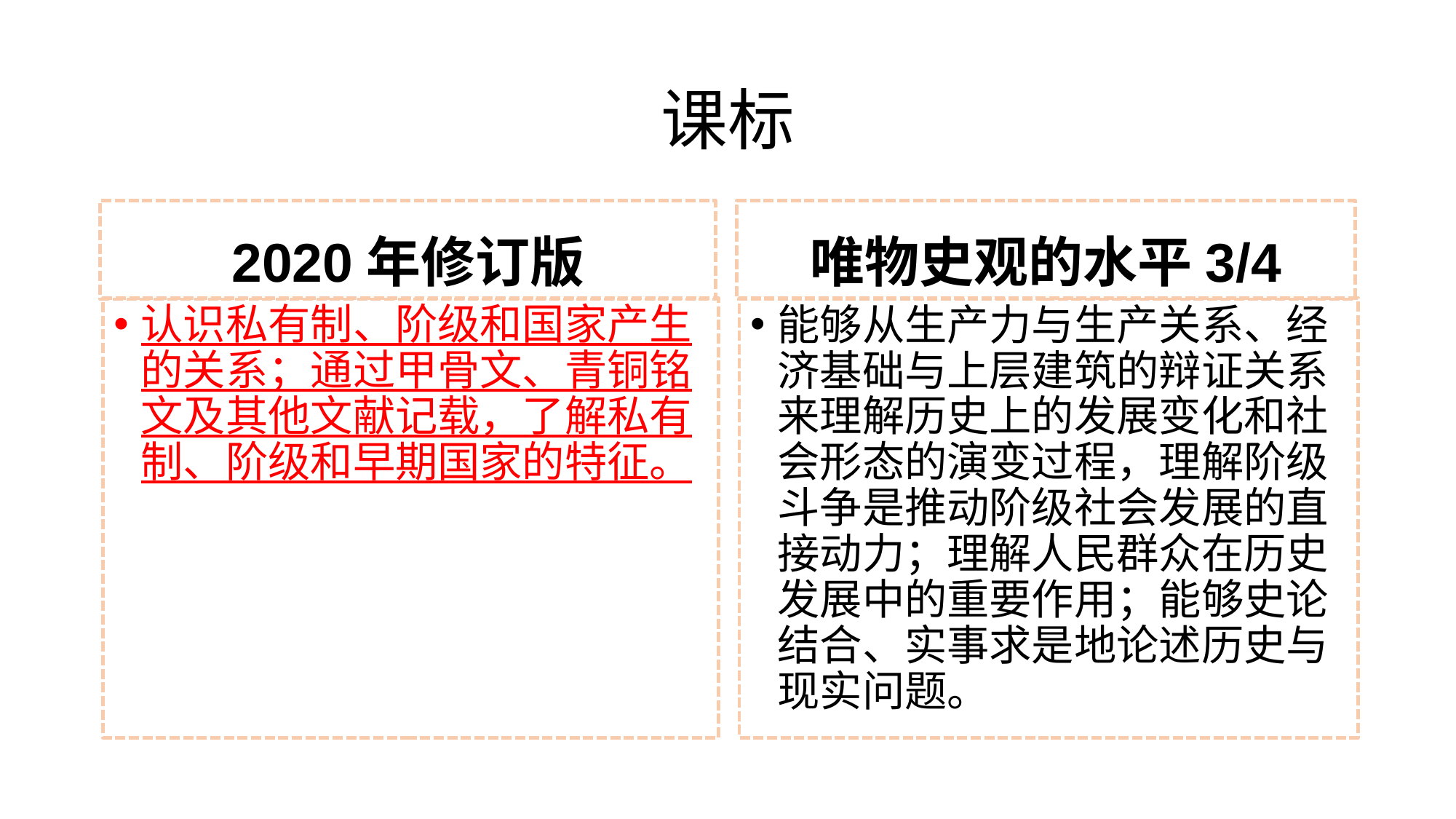

# 课标
2020年修订版
唯物史观的水平3/4
认识私有制、阶级和国家产生的关系；通过甲骨文、青铜铭文及其他文献记载，了解私有制、阶级和早期国家的特征。

能够从生产力与生产关系、经济基础与上层建筑的辩证关系来理解历史上的发展变化和社会形态的演变过程，理解阶级斗争是推动阶级社会发展的直接动力；理解人民群众在历史发展中的重要作用；能够史论结合、实事求是地论述历史与现实问题。